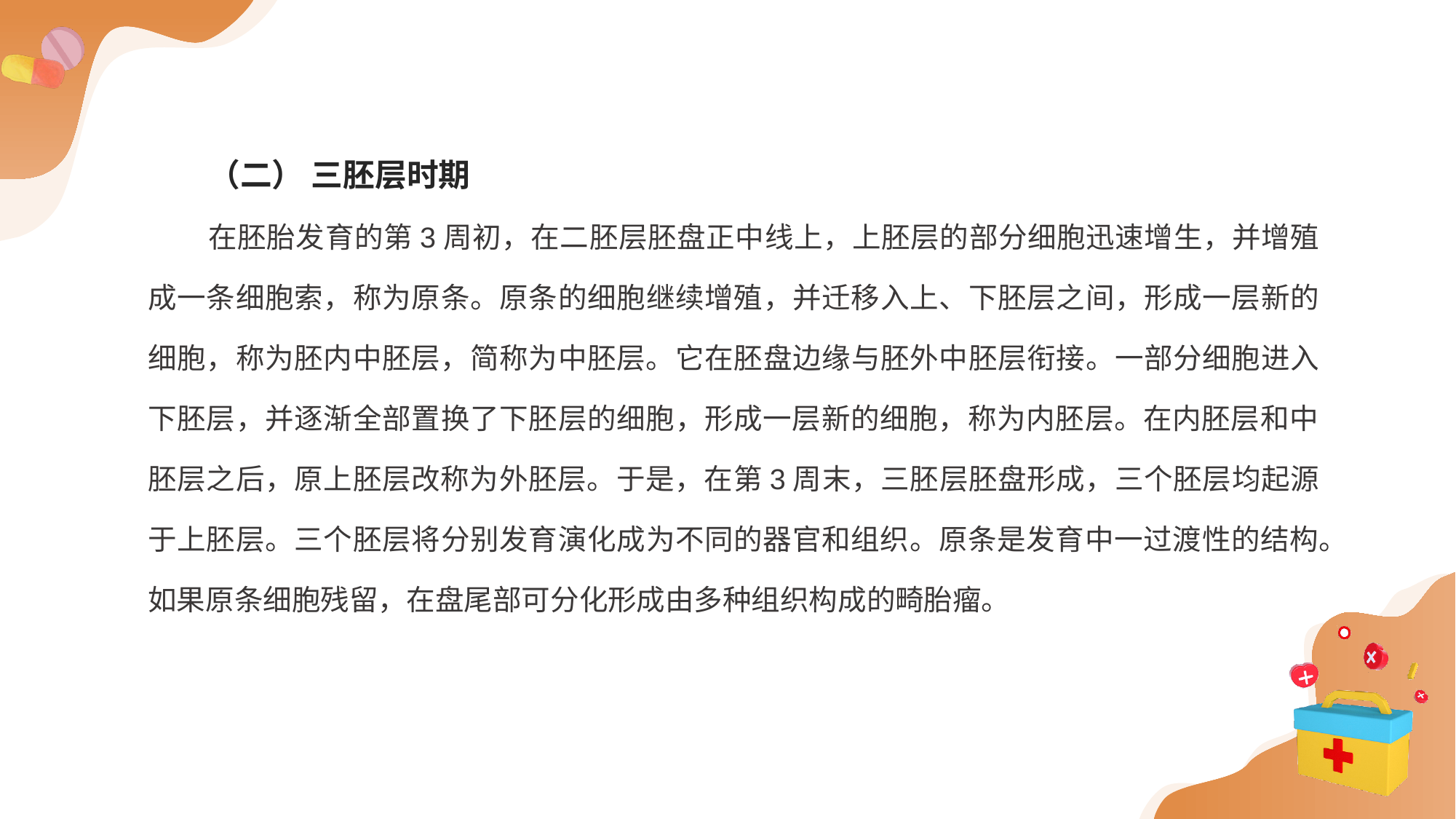

（二） 三胚层时期
在胚胎发育的第3周初，在二胚层胚盘正中线上，上胚层的部分细胞迅速增生，并增殖成一条细胞索，称为原条。原条的细胞继续增殖，并迁移入上、下胚层之间，形成一层新的细胞，称为胚内中胚层，简称为中胚层。它在胚盘边缘与胚外中胚层衔接。一部分细胞进入下胚层，并逐渐全部置换了下胚层的细胞，形成一层新的细胞，称为内胚层。在内胚层和中胚层之后，原上胚层改称为外胚层。于是，在第3周末，三胚层胚盘形成，三个胚层均起源于上胚层。三个胚层将分别发育演化成为不同的器官和组织。原条是发育中一过渡性的结构。如果原条细胞残留，在盘尾部可分化形成由多种组织构成的畸胎瘤。